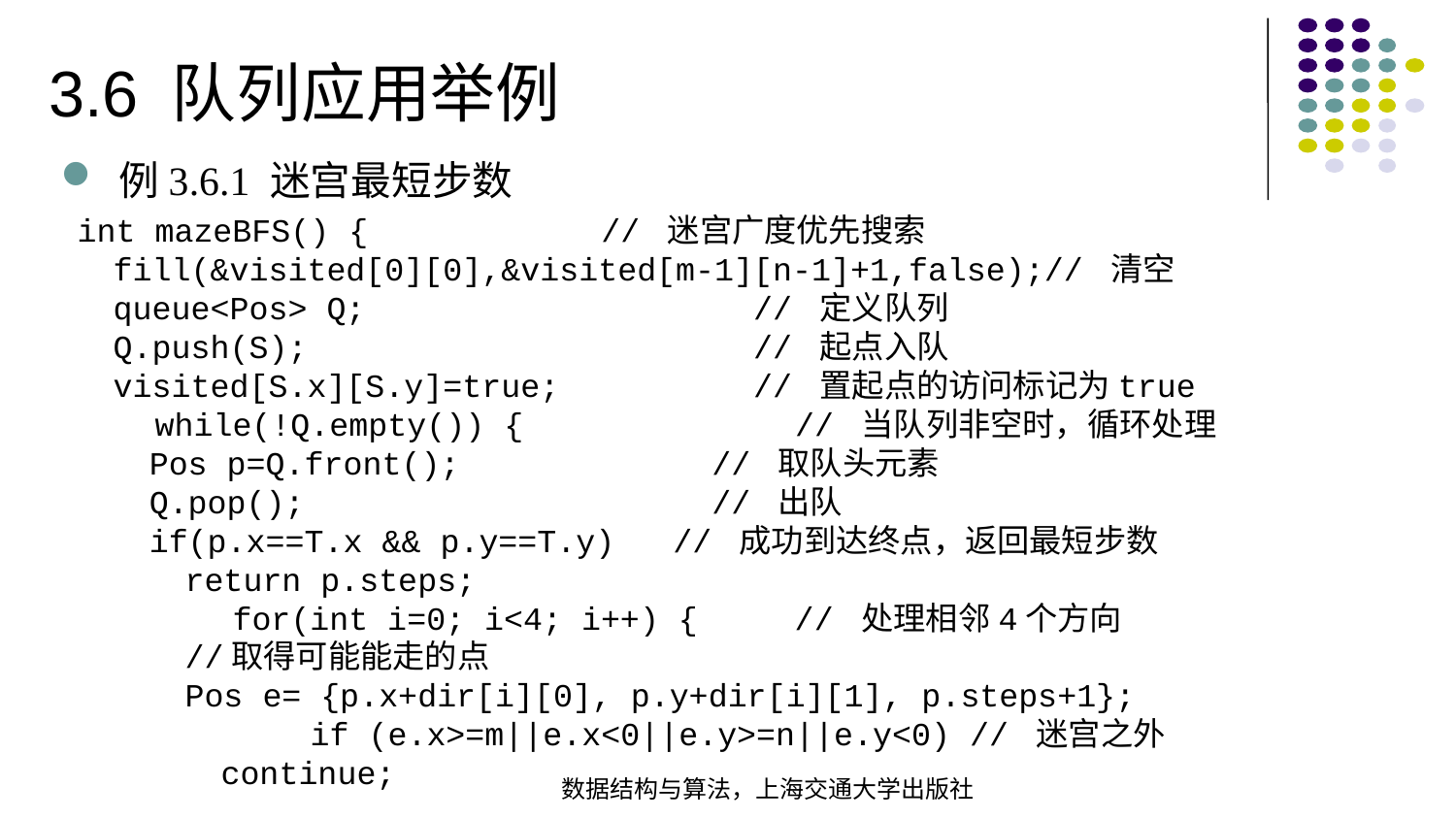

3.6 队列应用举例
例3.6.1 迷宫最短步数
int mazeBFS() {            // 迷宫广度优先搜索    fill(&visited[0][0],&visited[m-1][n-1]+1,false);// 清空    queue<Pos> Q;                    // 定义队列    Q.push(S);                       // 起点入队    visited[S.x][S.y]=true;          // 置起点的访问标记为true    while(!Q.empty()) {              // 当队列非空时，循环处理        Pos p=Q.front();             // 取队头元素        Q.pop();                     // 出队        if(p.x==T.x && p.y==T.y)   // 成功到达终点，返回最短步数            return p.steps;        for(int i=0; i<4; i++) {     // 处理相邻4个方向            //取得可能能走的点            Pos e= {p.x+dir[i][0], p.y+dir[i][1], p.steps+1};            if (e.x>=m||e.x<0||e.y>=n||e.y<0) // 迷宫之外                continue;